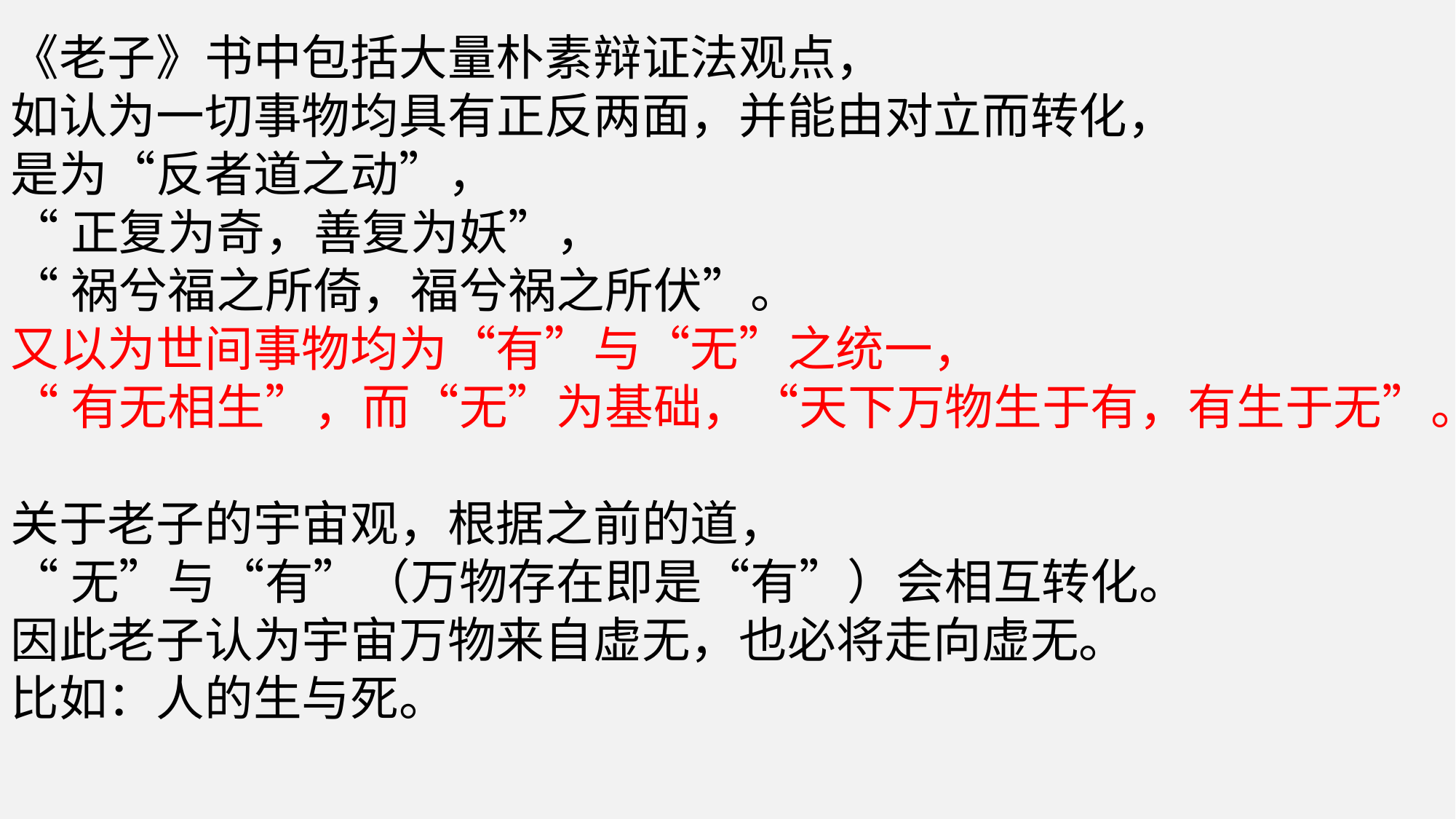

《老子》书中包括大量朴素辩证法观点，
如认为一切事物均具有正反两面，并能由对立而转化，
是为“反者道之动”，
“正复为奇，善复为妖”，
“祸兮福之所倚，福兮祸之所伏”。
又以为世间事物均为“有”与“无”之统一，
“有无相生”，而“无”为基础，“天下万物生于有，有生于无”。

关于老子的宇宙观，根据之前的道，
“无”与“有”（万物存在即是“有”）会相互转化。
因此老子认为宇宙万物来自虚无，也必将走向虚无。
比如：人的生与死。